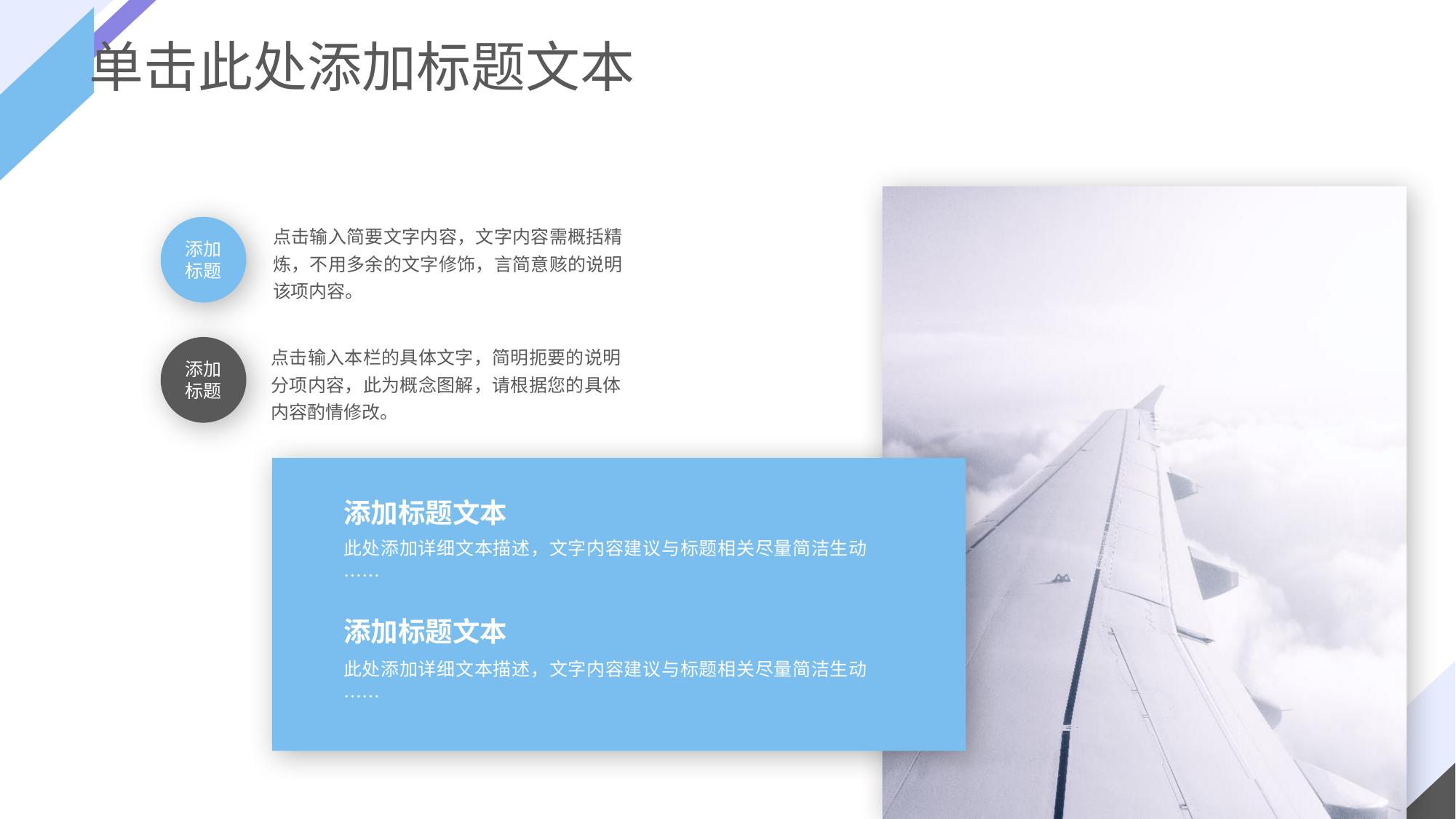

单击此处添加标题文本

添加标题
点击输入简要文字内容，文字内容需概括精炼，不用多余的文字修饰，言简意赅的说明该项内容。
添加标题
点击输入本栏的具体文字，简明扼要的说明分项内容，此为概念图解，请根据您的具体内容酌情修改。

添加标题文本
此处添加详细文本描述，文字内容建议与标题相关尽量简洁生动……
添加标题文本
此处添加详细文本描述，文字内容建议与标题相关尽量简洁生动……